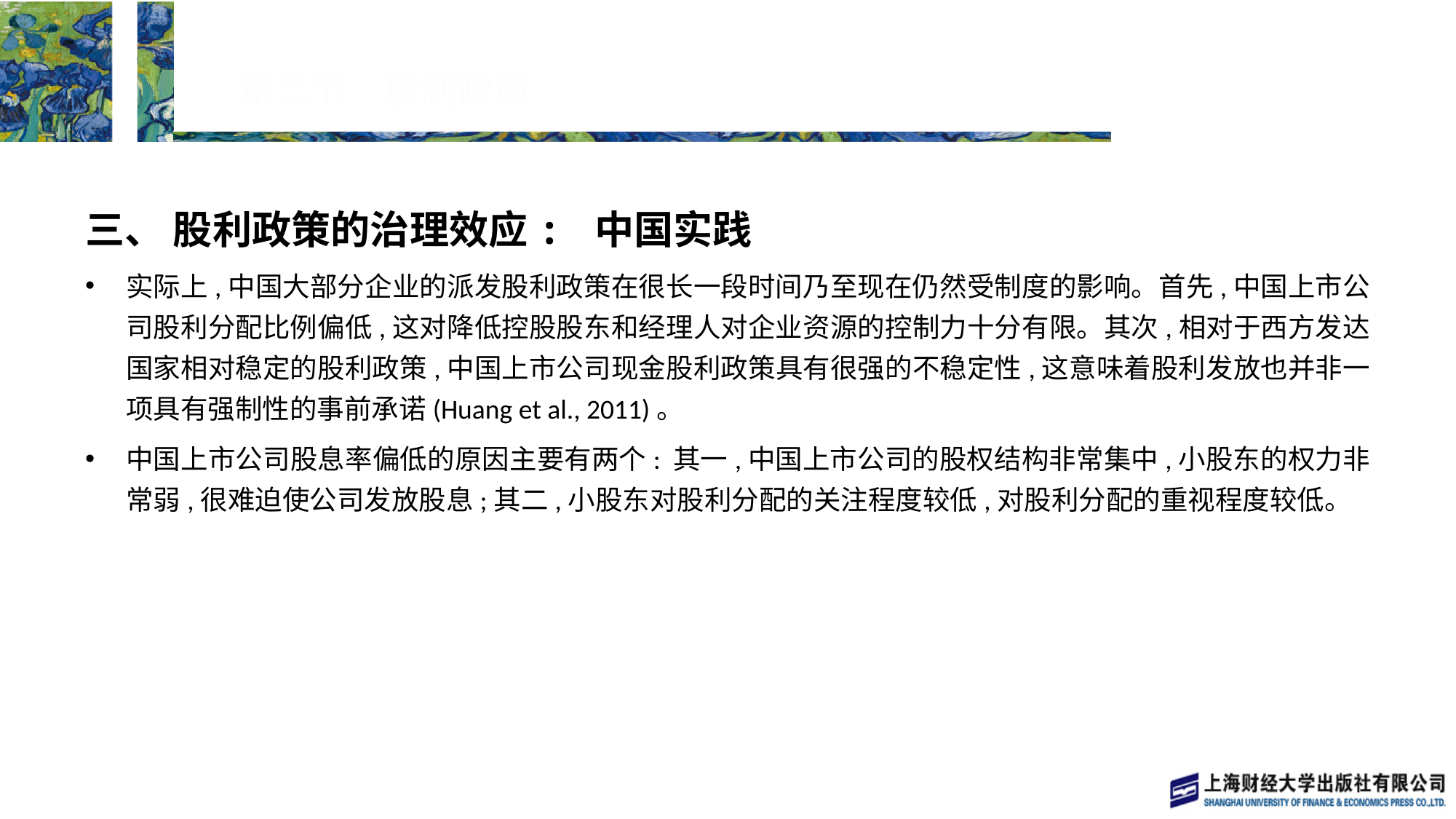

# 第二节　股利政策
三、 股利政策的治理效应: 中国实践
实际上,中国大部分企业的派发股利政策在很长一段时间乃至现在仍然受制度的影响。首先,中国上市公司股利分配比例偏低,这对降低控股股东和经理人对企业资源的控制力十分有限。其次,相对于西方发达国家相对稳定的股利政策,中国上市公司现金股利政策具有很强的不稳定性,这意味着股利发放也并非一项具有强制性的事前承诺(Huang et al., 2011)。
中国上市公司股息率偏低的原因主要有两个: 其一,中国上市公司的股权结构非常集中,小股东的权力非常弱,很难迫使公司发放股息;其二,小股东对股利分配的关注程度较低,对股利分配的重视程度较低。